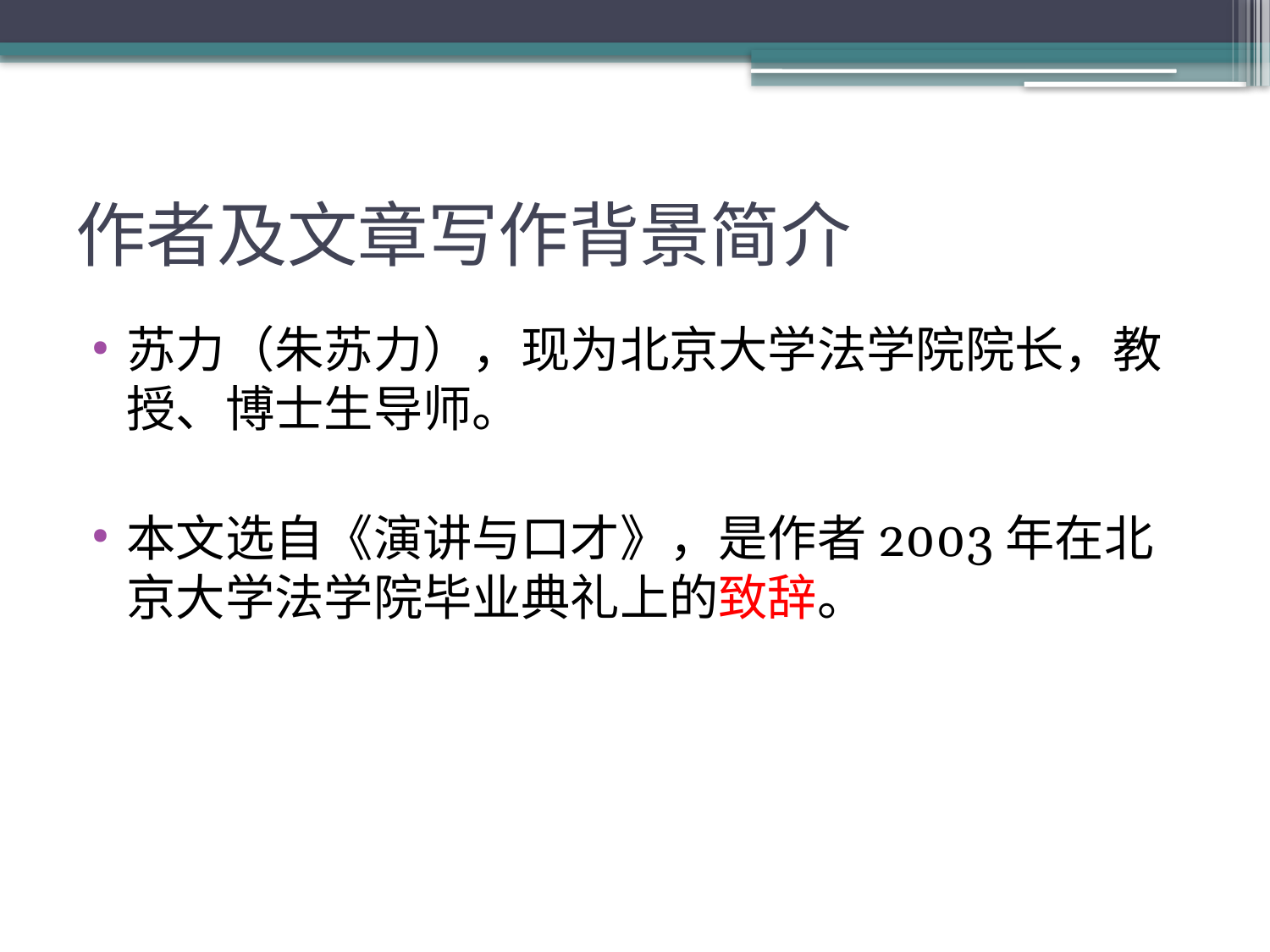

# 作者及文章写作背景简介
苏力（朱苏力），现为北京大学法学院院长，教授、博士生导师。

本文选自《演讲与口才》，是作者2003年在北京大学法学院毕业典礼上的致辞。